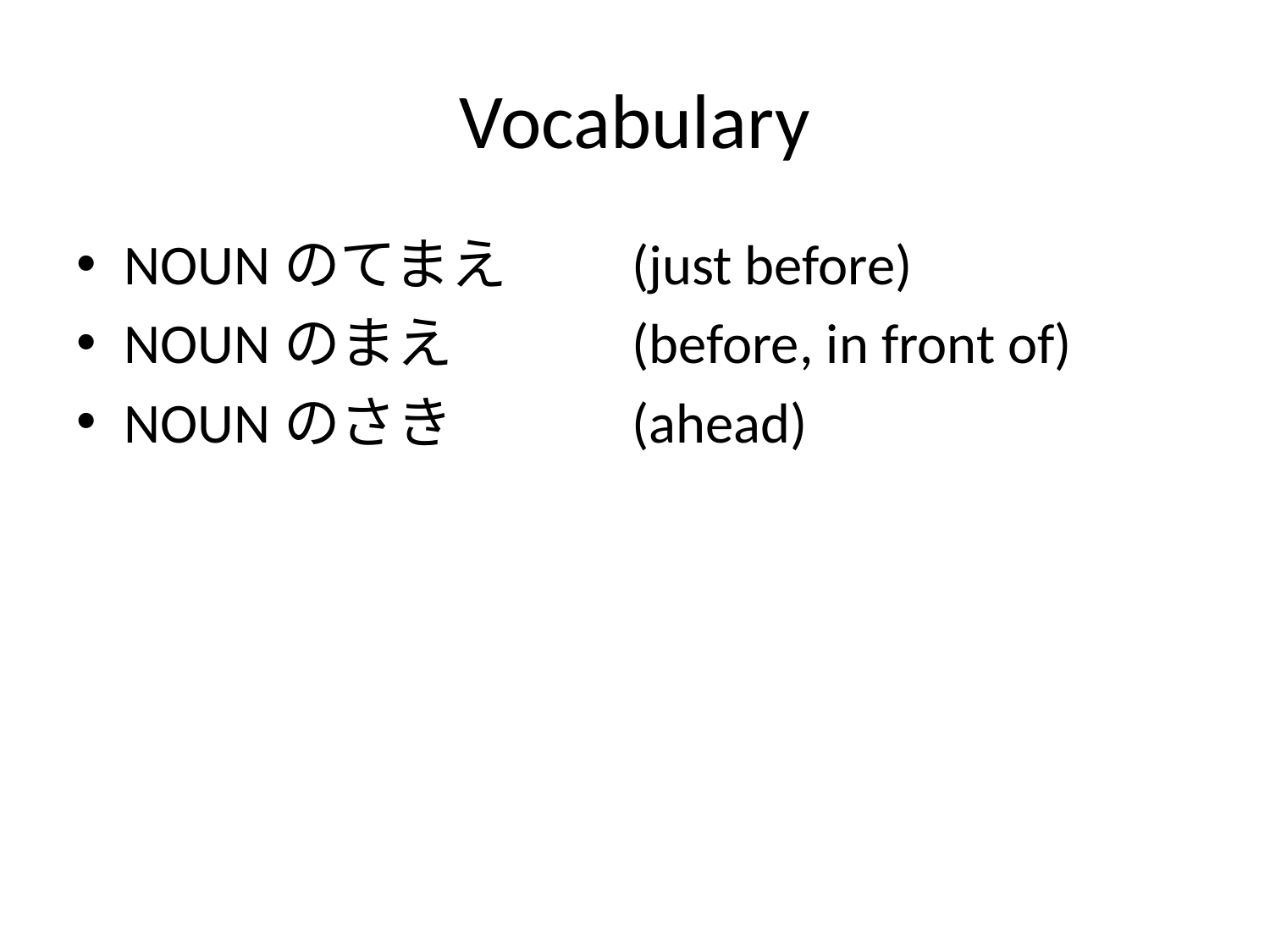

# Vocabulary
NOUNのてまえ　	(just before)
NOUNのまえ		(before, in front of)
NOUNのさき		(ahead)